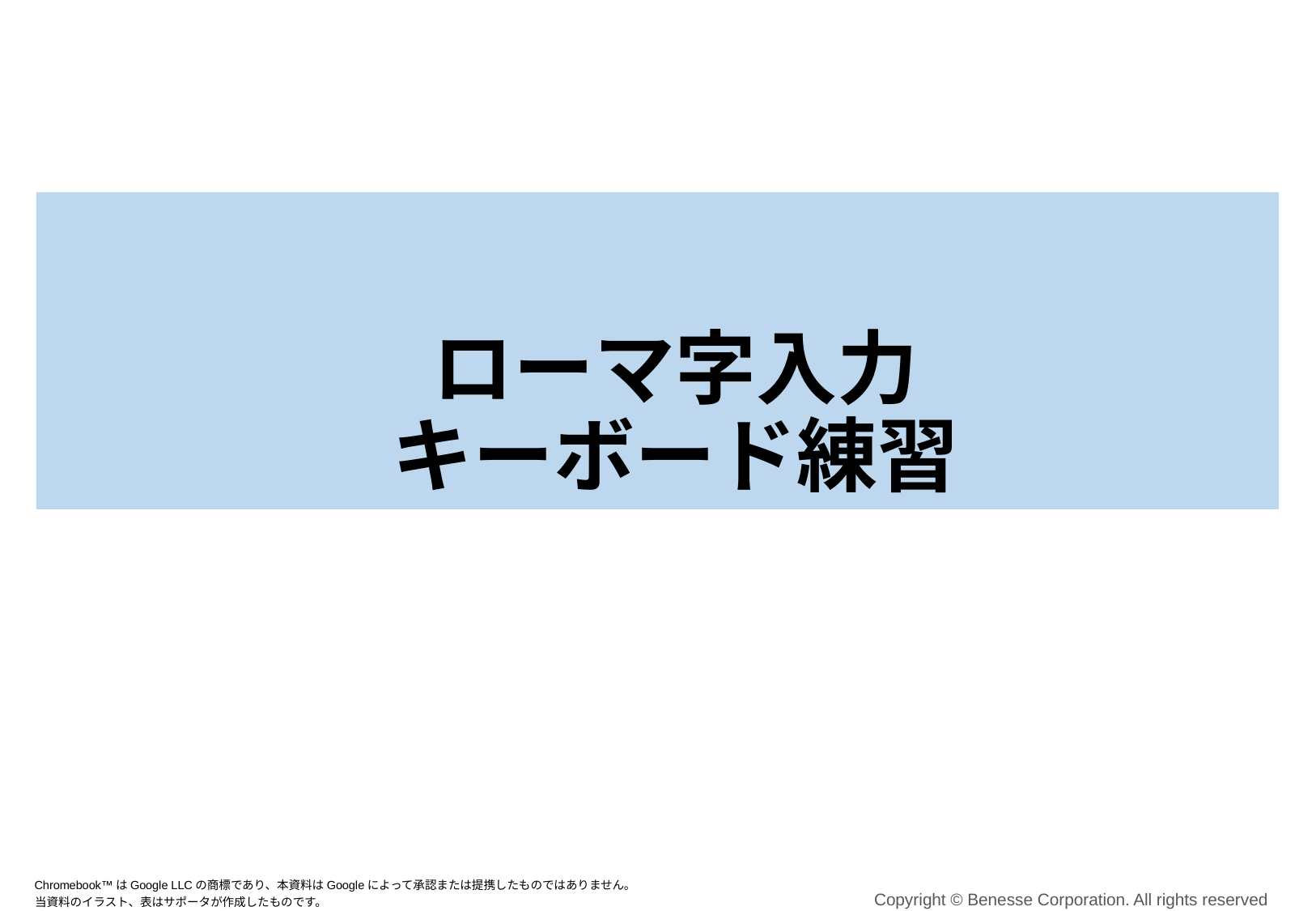

# ローマ字入力 キーボード練習
Chromebook™はGoogle LLCの商標であり、本資料はGoogleによって承認または提携したものではありません。
当資料のイラスト、表はサポータが作成したものです。